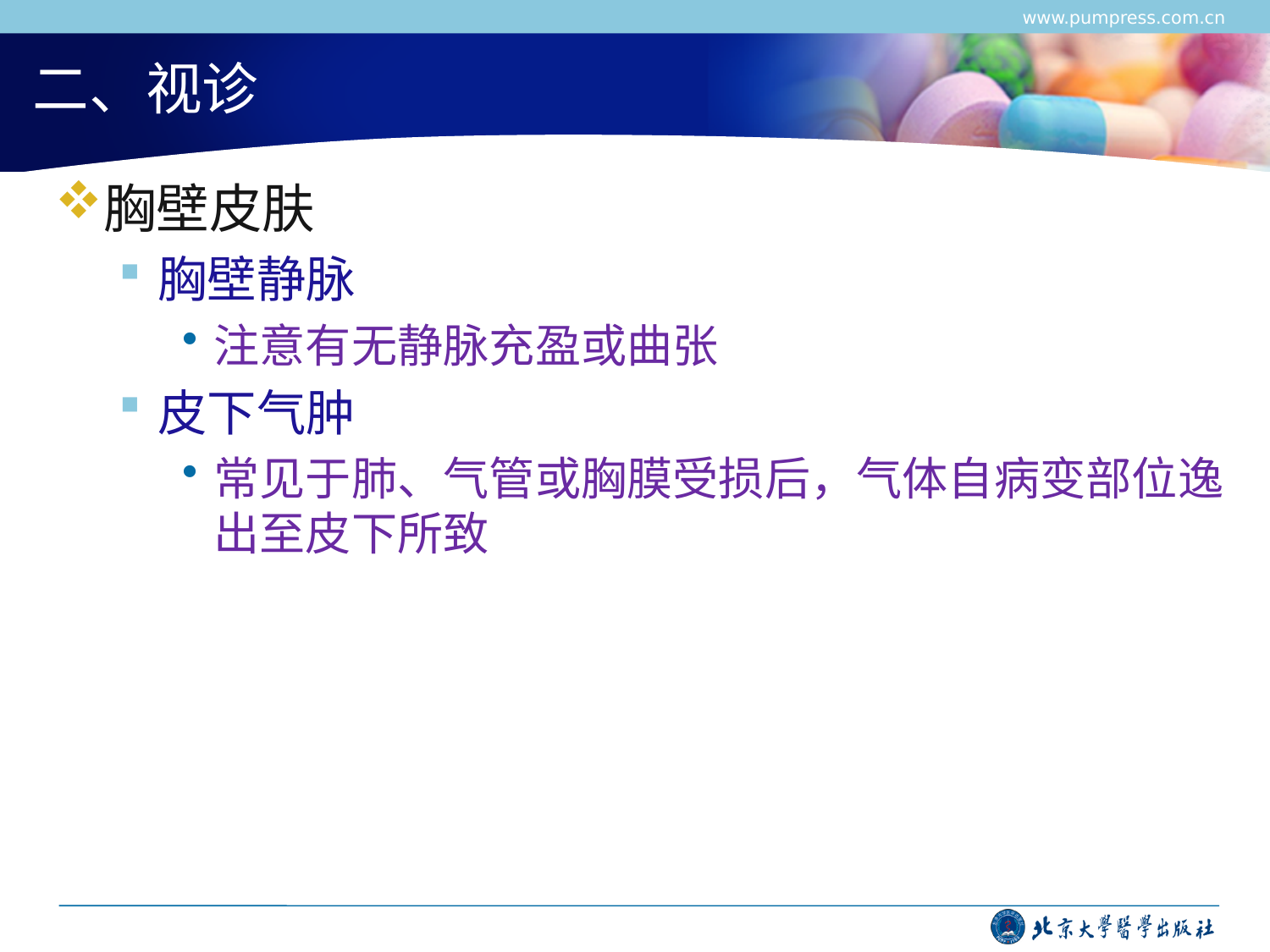

www.pumpress.com.cn
# 二、视诊
胸壁皮肤
胸壁静脉
注意有无静脉充盈或曲张
皮下气肿
常见于肺、气管或胸膜受损后，气体自病变部位逸出至皮下所致